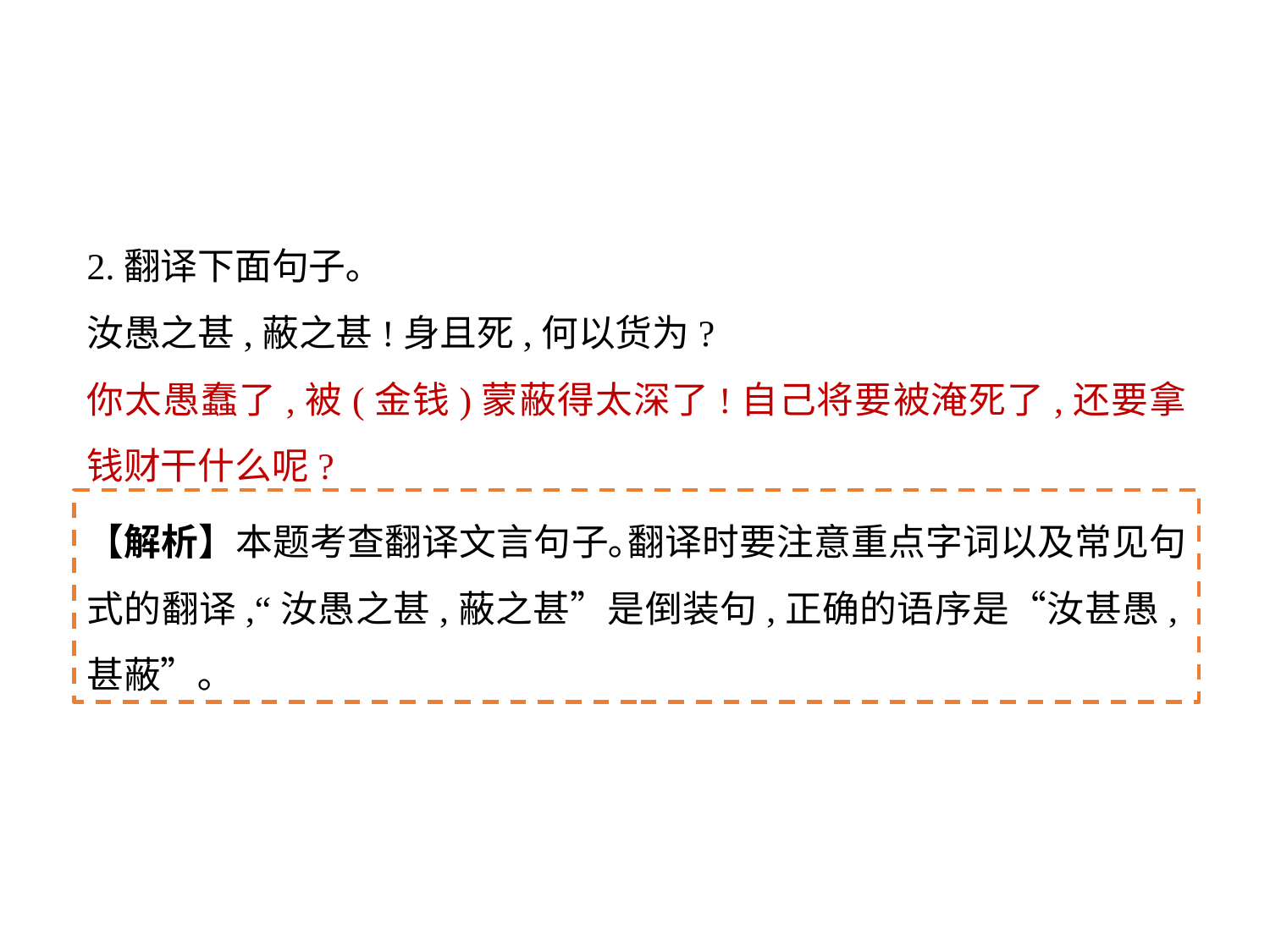

2.翻译下面句子｡
汝愚之甚,蔽之甚!身且死,何以货为?
你太愚蠢了,被(金钱)蒙蔽得太深了!自己将要被淹死了,还要拿钱财干什么呢?
【解析】本题考查翻译文言句子｡翻译时要注意重点字词以及常见句式的翻译,“汝愚之甚,蔽之甚”是倒装句,正确的语序是“汝甚愚,甚蔽”｡